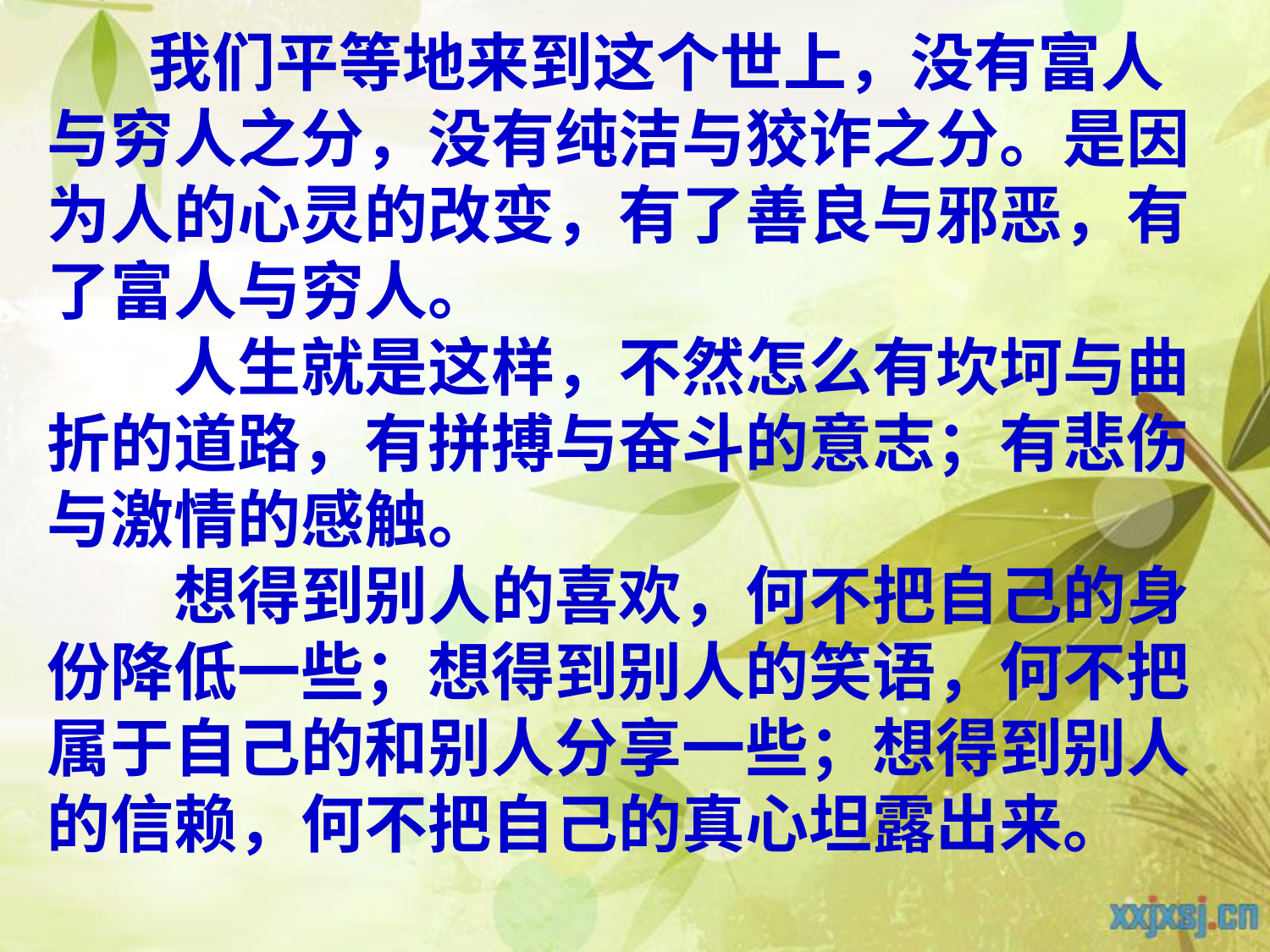

我们平等地来到这个世上，没有富人与穷人之分，没有纯洁与狡诈之分。是因为人的心灵的改变，有了善良与邪恶，有了富人与穷人。
　　人生就是这样，不然怎么有坎坷与曲折的道路，有拼搏与奋斗的意志；有悲伤与激情的感触。
　　想得到别人的喜欢，何不把自己的身份降低一些；想得到别人的笑语，何不把属于自己的和别人分享一些；想得到别人的信赖，何不把自己的真心坦露出来。